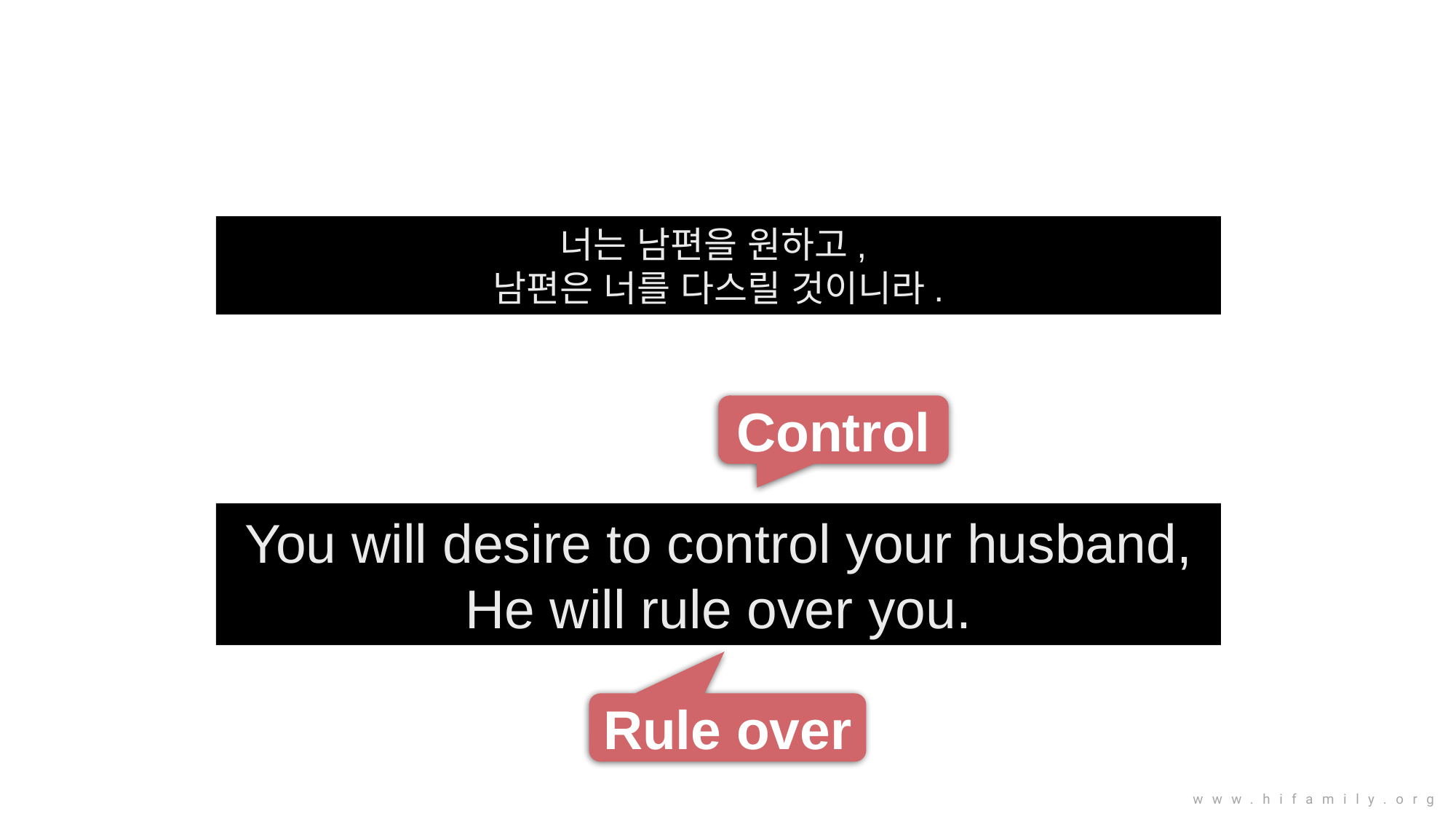

너는 남편을 원하고,
남편은 너를 다스릴 것이니라.
Control
You will desire to control your husband,
He will rule over you.
Rule over
www.hifamily.org